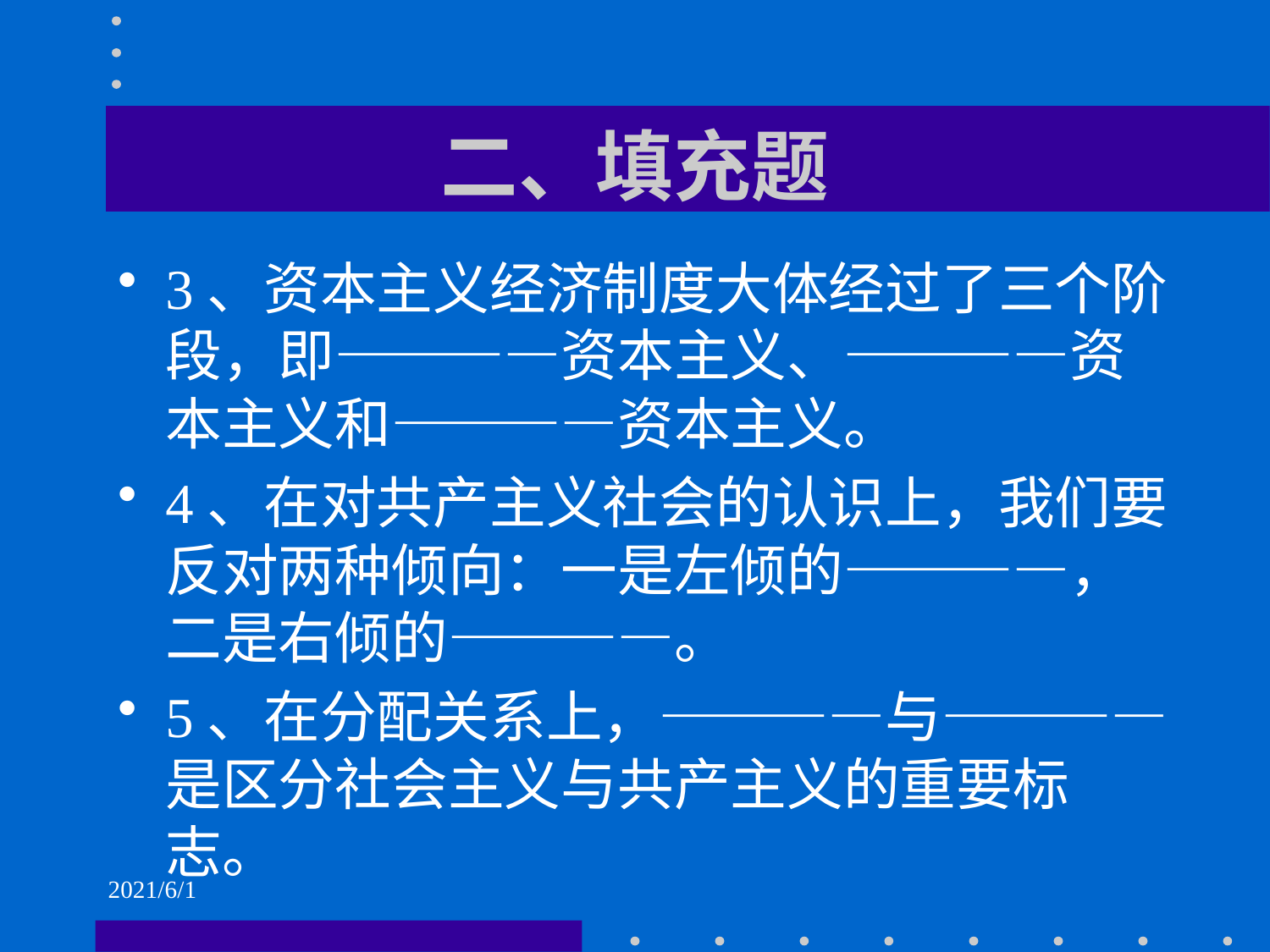

# 二、填充题
3、资本主义经济制度大体经过了三个阶段，即――――资本主义、――――资本主义和――――资本主义。
4、在对共产主义社会的认识上，我们要反对两种倾向：一是左倾的――――，二是右倾的――――。
5、在分配关系上，――――与――――是区分社会主义与共产主义的重要标志。
2021/6/1